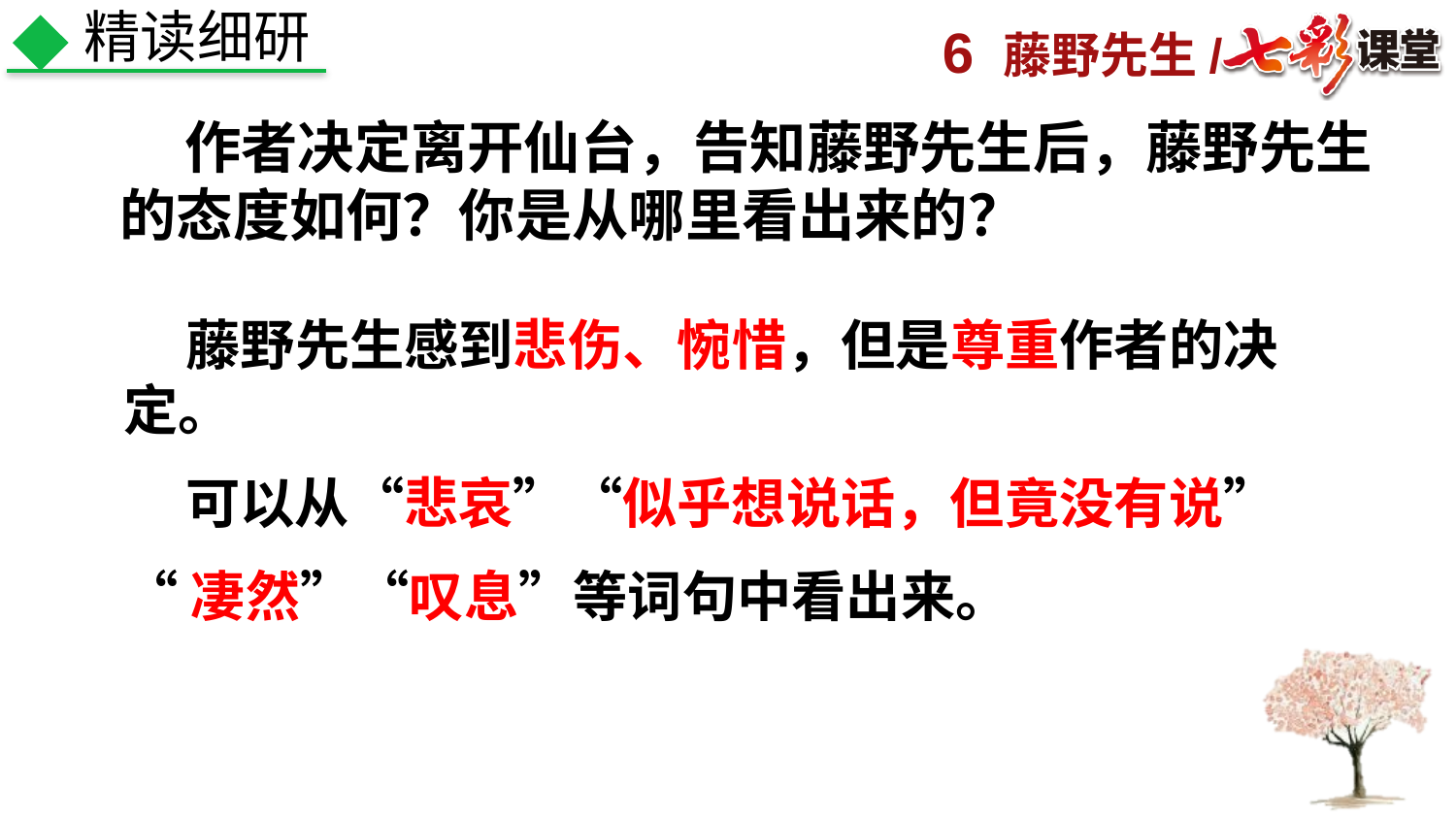

精读细研

    作者决定离开仙台，告知藤野先生后，藤野先生的态度如何？你是从哪里看出来的？
    藤野先生感到悲伤、惋惜，但是尊重作者的决定。
    可以从“悲哀”“似乎想说话，但竟没有说”
“凄然”“叹息”等词句中看出来。